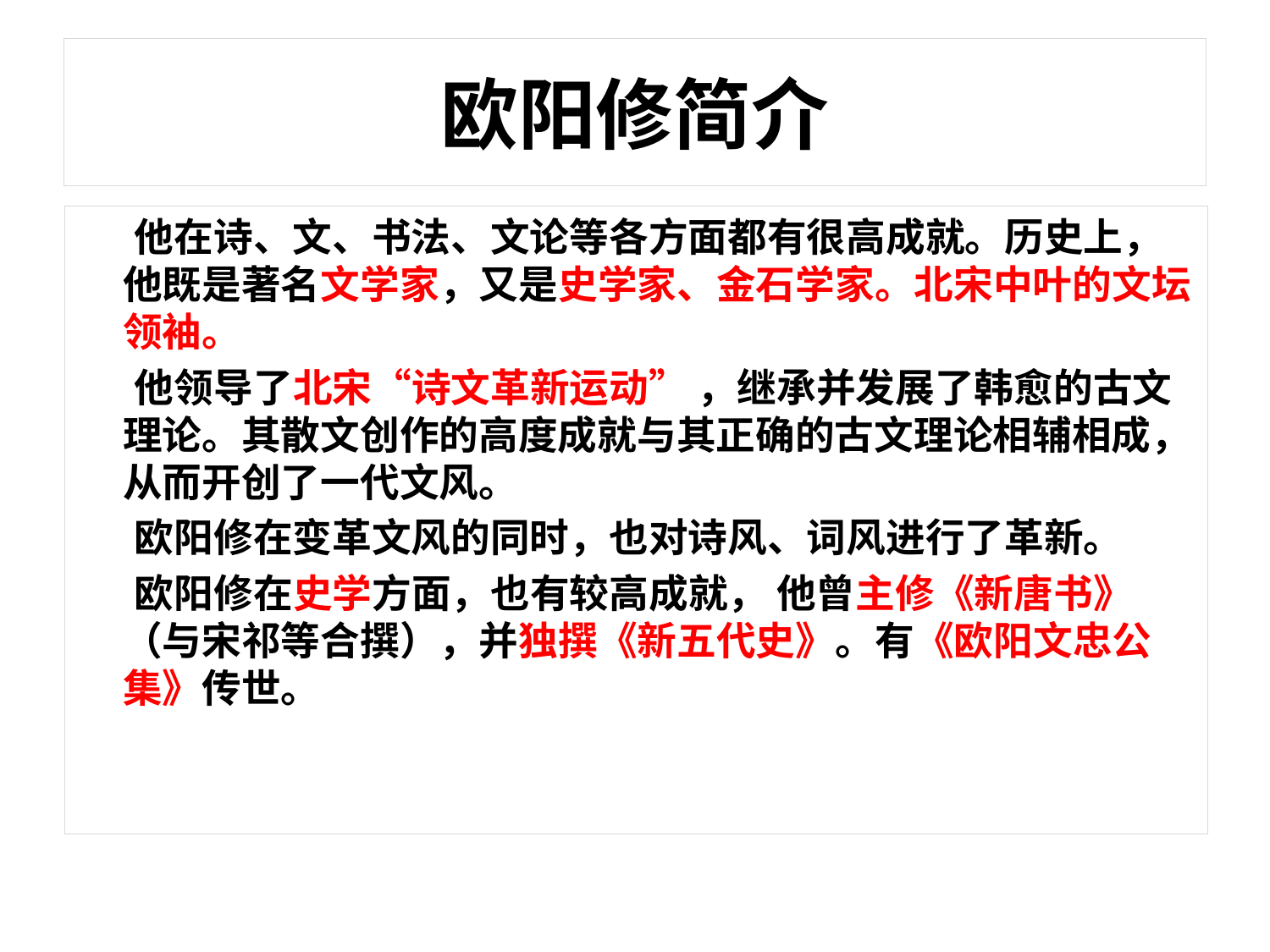

# 欧阳修简介
      他在诗、文、书法、文论等各方面都有很高成就。历史上，他既是著名文学家，又是史学家、金石学家。北宋中叶的文坛领袖。
      他领导了北宋“诗文革新运动” ，继承并发展了韩愈的古文理论。其散文创作的高度成就与其正确的古文理论相辅相成，从而开创了一代文风。
      欧阳修在变革文风的同时，也对诗风、词风进行了革新。
      欧阳修在史学方面，也有较高成就， 他曾主修《新唐书》（与宋祁等合撰），并独撰《新五代史》。有《欧阳文忠公集》传世。